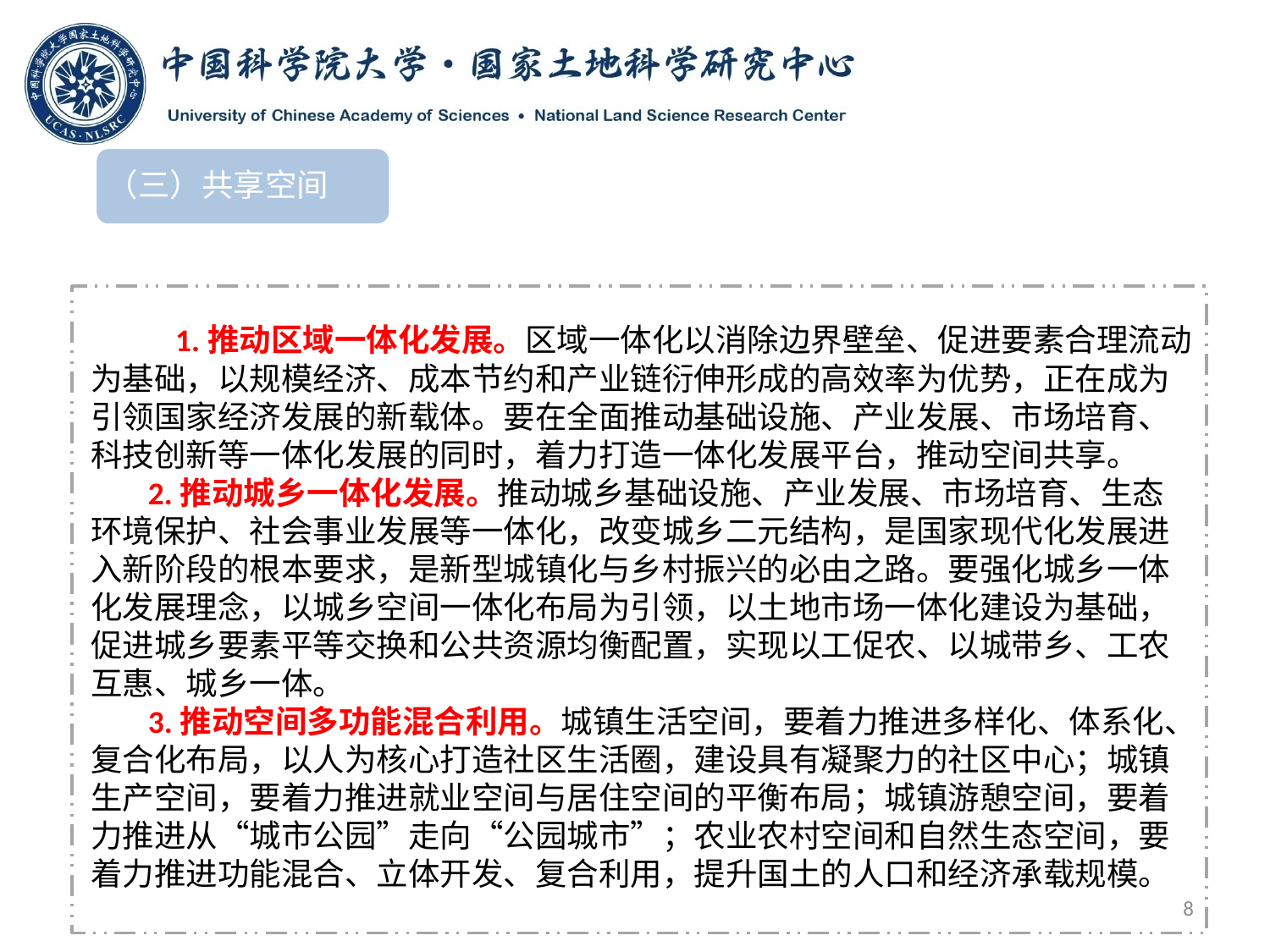

（三）共享空间

    1.推动区域一体化发展。区域一体化以消除边界壁垒、促进要素合理流动为基础，以规模经济、成本节约和产业链衍伸形成的高效率为优势，正在成为引领国家经济发展的新载体。要在全面推动基础设施、产业发展、市场培育、科技创新等一体化发展的同时，着力打造一体化发展平台，推动空间共享。
        2.推动城乡一体化发展。推动城乡基础设施、产业发展、市场培育、生态环境保护、社会事业发展等一体化，改变城乡二元结构，是国家现代化发展进入新阶段的根本要求，是新型城镇化与乡村振兴的必由之路。要强化城乡一体化发展理念，以城乡空间一体化布局为引领，以土地市场一体化建设为基础，促进城乡要素平等交换和公共资源均衡配置，实现以工促农、以城带乡、工农互惠、城乡一体。
        3.推动空间多功能混合利用。城镇生活空间，要着力推进多样化、体系化、复合化布局，以人为核心打造社区生活圈，建设具有凝聚力的社区中心；城镇生产空间，要着力推进就业空间与居住空间的平衡布局；城镇游憩空间，要着力推进从“城市公园”走向“公园城市”；农业农村空间和自然生态空间，要着力推进功能混合、立体开发、复合利用，提升国土的人口和经济承载规模。
8